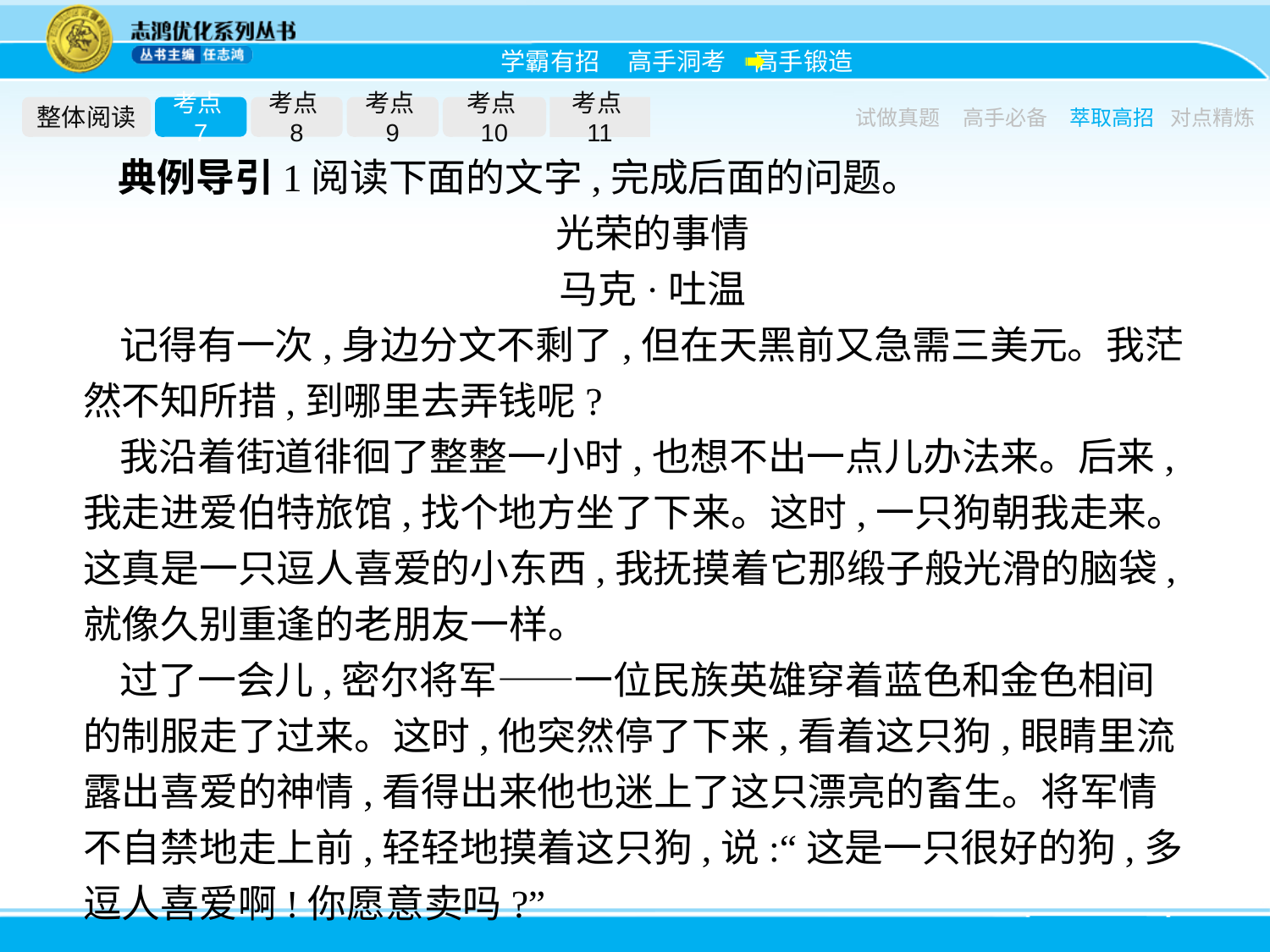

整体阅读
考点7
考点8
考点9
考点10
考点11
试做真题
高手必备
萃取高招
对点精炼
典例导引1阅读下面的文字,完成后面的问题。
光荣的事情
马克·吐温
记得有一次,身边分文不剩了,但在天黑前又急需三美元。我茫然不知所措,到哪里去弄钱呢?
我沿着街道徘徊了整整一小时,也想不出一点儿办法来。后来,我走进爱伯特旅馆,找个地方坐了下来。这时,一只狗朝我走来。这真是一只逗人喜爱的小东西,我抚摸着它那缎子般光滑的脑袋,就像久别重逢的老朋友一样。
过了一会儿,密尔将军——一位民族英雄穿着蓝色和金色相间的制服走了过来。这时,他突然停了下来,看着这只狗,眼睛里流露出喜爱的神情,看得出来他也迷上了这只漂亮的畜生。将军情不自禁地走上前,轻轻地摸着这只狗,说:“这是一只很好的狗,多逗人喜爱啊!你愿意卖吗?”